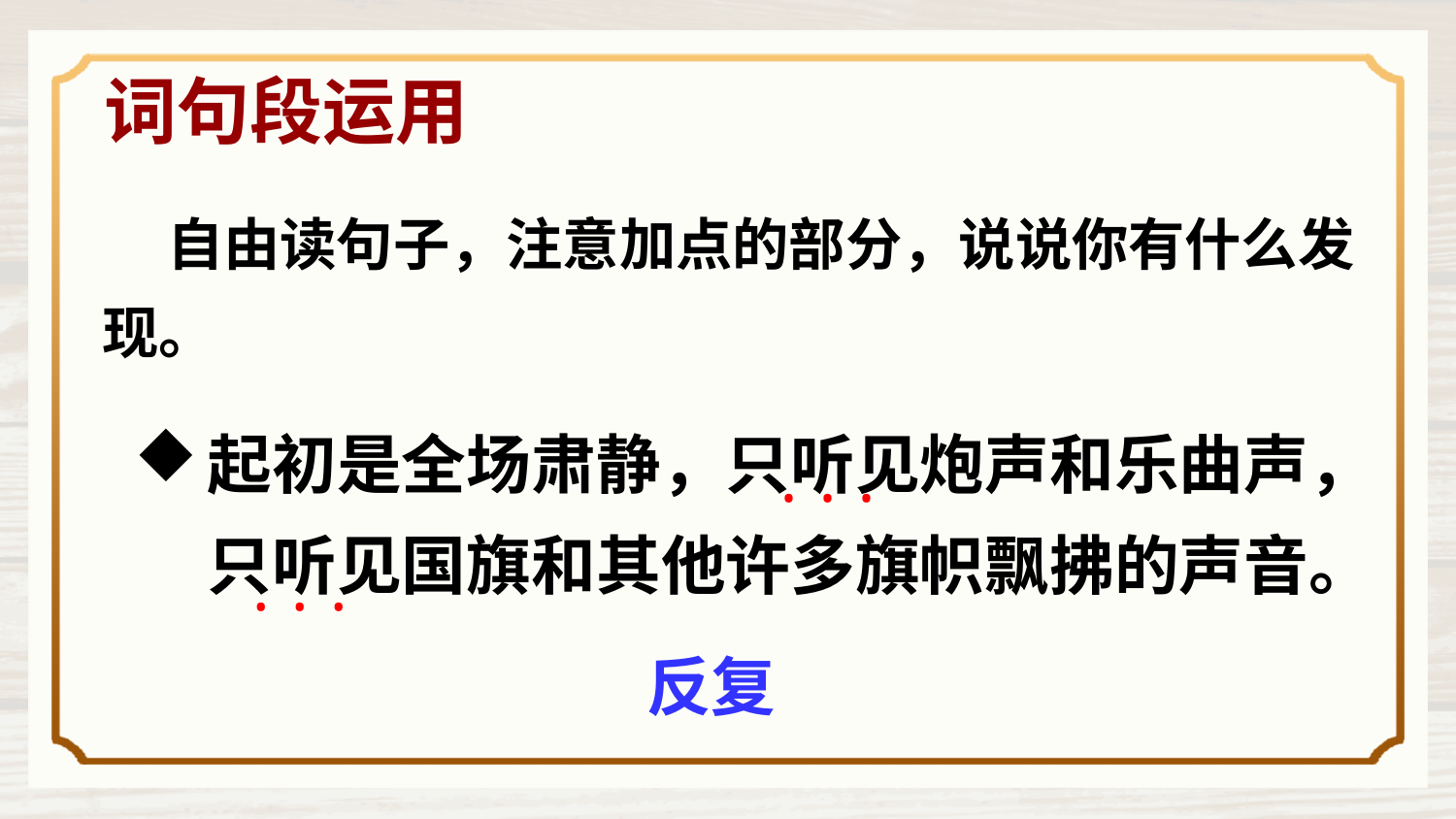

词句段运用
    自由读句子，注意加点的部分，说说你有什么发现。
起初是全场肃静，只听见炮声和乐曲声，只听见国旗和其他许多旗帜飘拂的声音。
···
···
反复